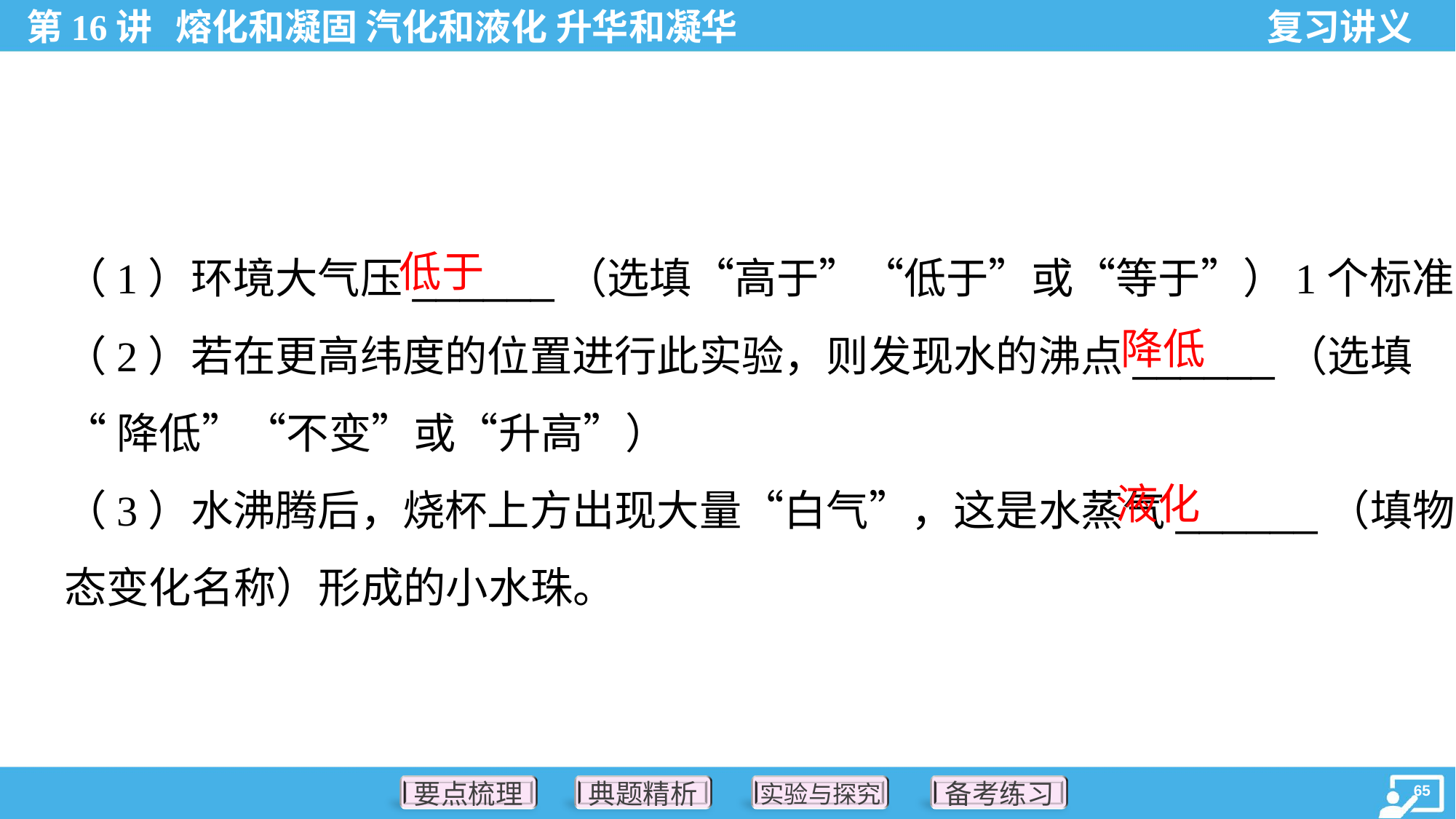

低于
（1）环境大气压______（选填“高于”“低于”或“等于”）1个标准大气压。
（2）若在更高纬度的位置进行此实验，则发现水的沸点______（选填
“降低”“不变”或“升高”）
（3）水沸腾后，烧杯上方出现大量“白气”，这是水蒸气______（填物
态变化名称）形成的小水珠。
降低
液化